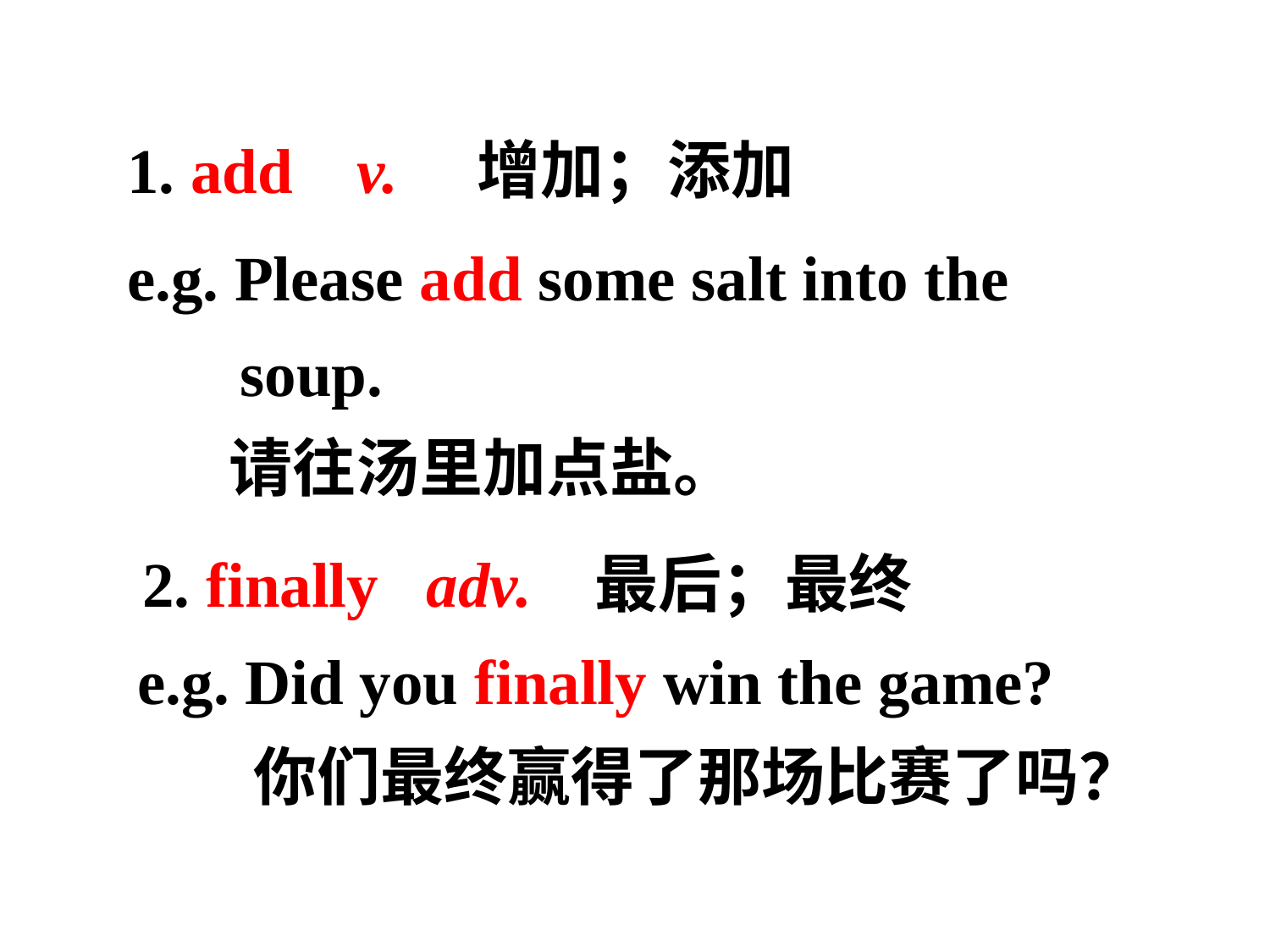

1. add    v.    增加；添加
e.g. Please add some salt into the soup.
      请往汤里加点盐。
2. finally   adv.   最后；最终
e.g. Did you finally win the game?
       你们最终赢得了那场比赛了吗？